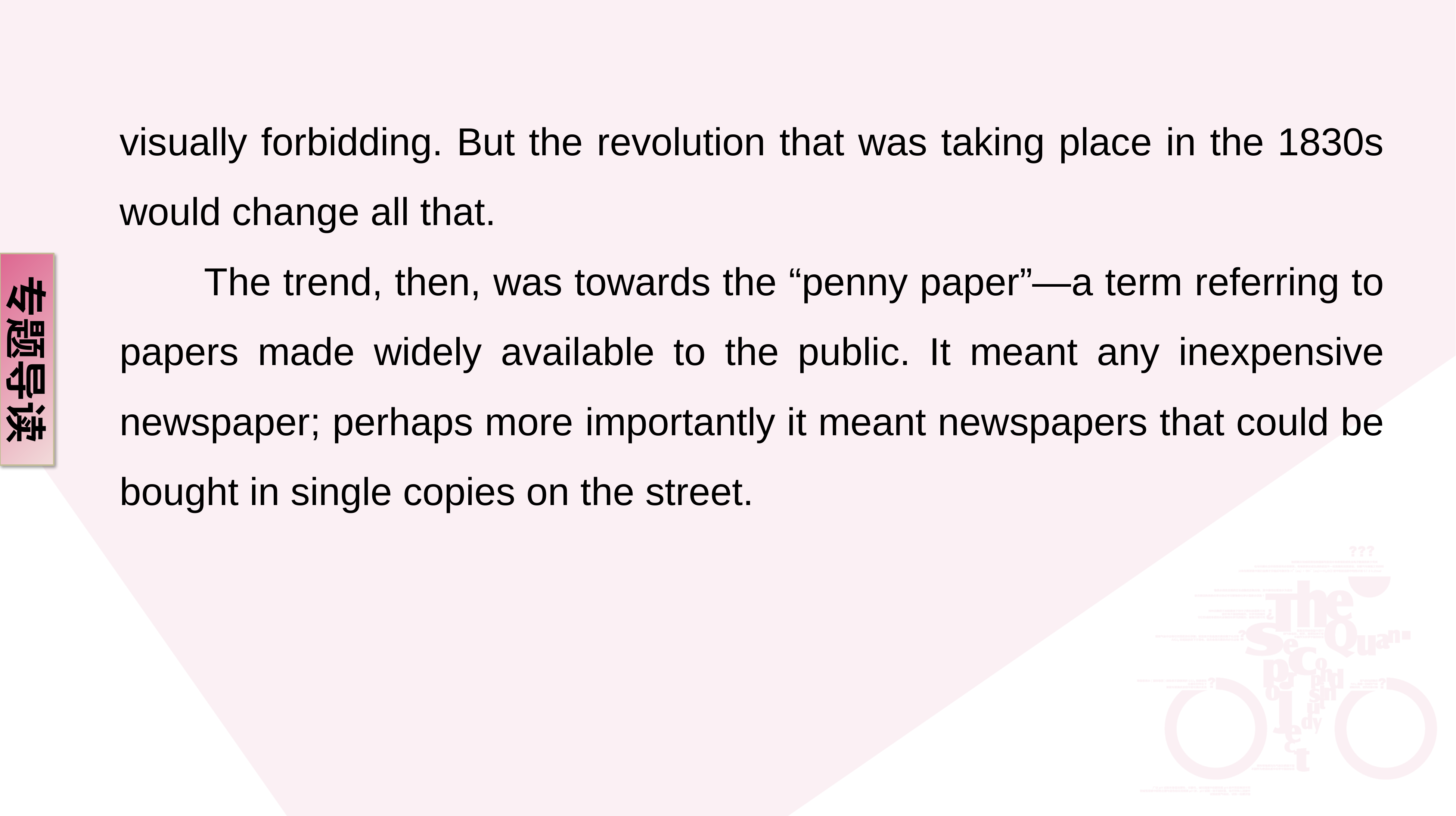

visually forbidding. But the revolution that was taking place in the 1830s would change all that.
       The trend, then, was towards the “penny paper”—a term referring to papers made widely available to the public. It meant any inexpensive newspaper; perhaps more importantly it meant newspapers that could be bought in single copies on the street.
专题导读